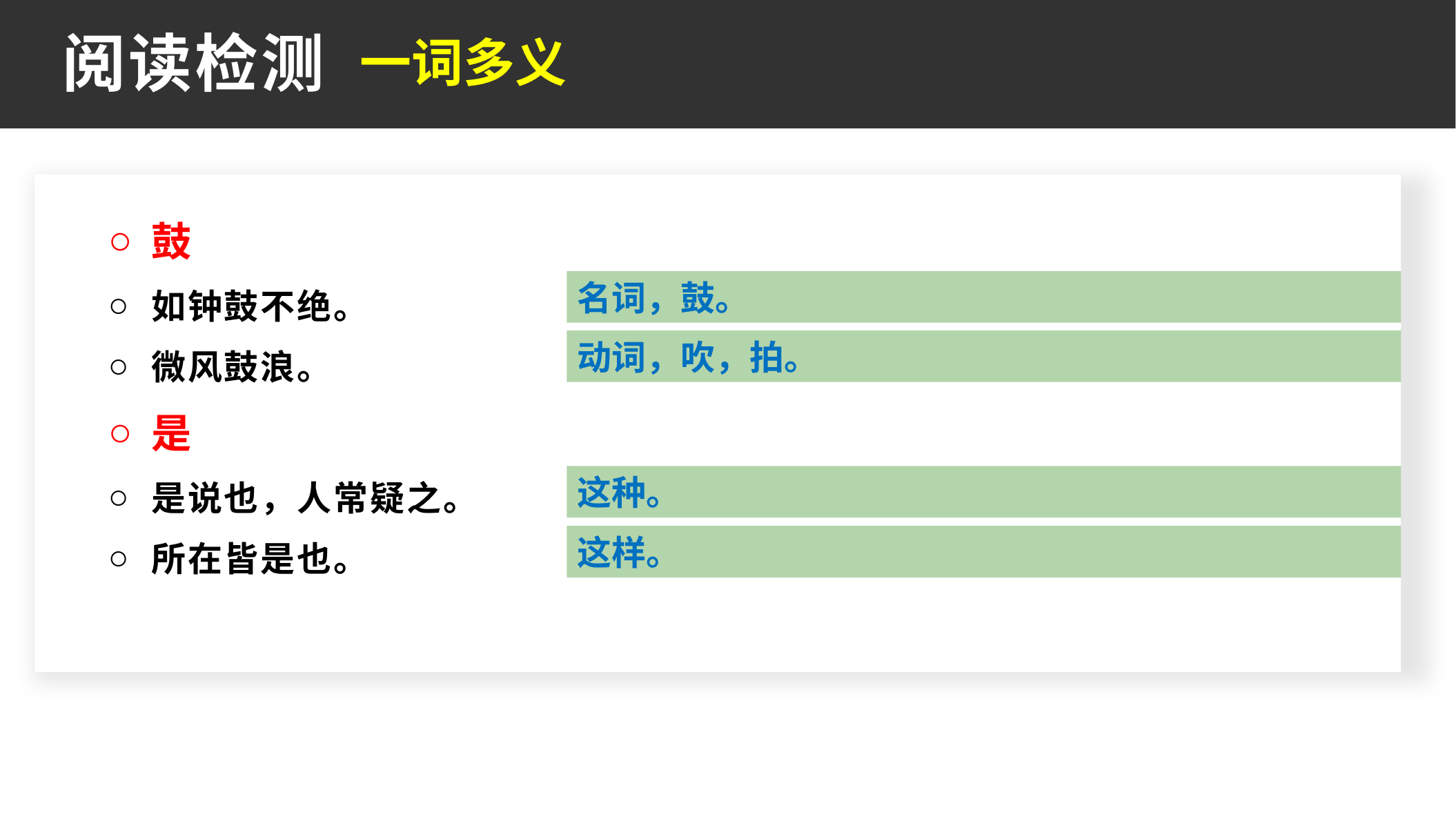

一词多义
阅读检测

鼓
如钟鼓不绝。
微风鼓浪。
是
是说也，人常疑之。
所在皆是也。
名词，鼓。
动词，吹，拍。
这种。
这样。